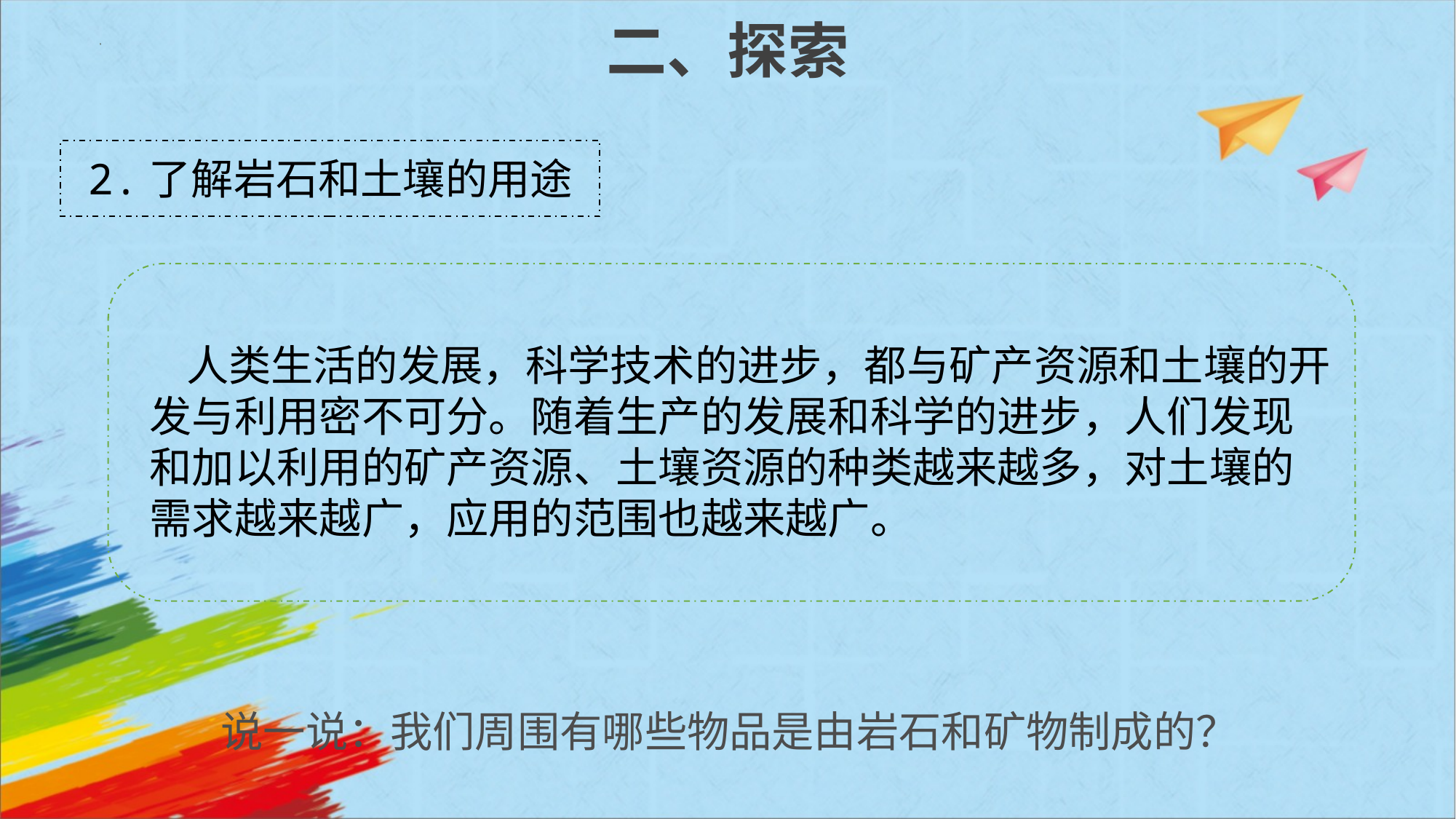

# 二、探索

2.了解岩石和土壤的用途

人类生活的发展，科学技术的进步，都与矿产资源和土壤的开发与利用密不可分。随着生产的发展和科学的进步，人们发现和加以利用的矿产资源、土壤资源的种类越来越多，对土壤的需求越来越广，应用的范围也越来越广。
说一说：我们周围有哪些物品是由岩石和矿物制成的？